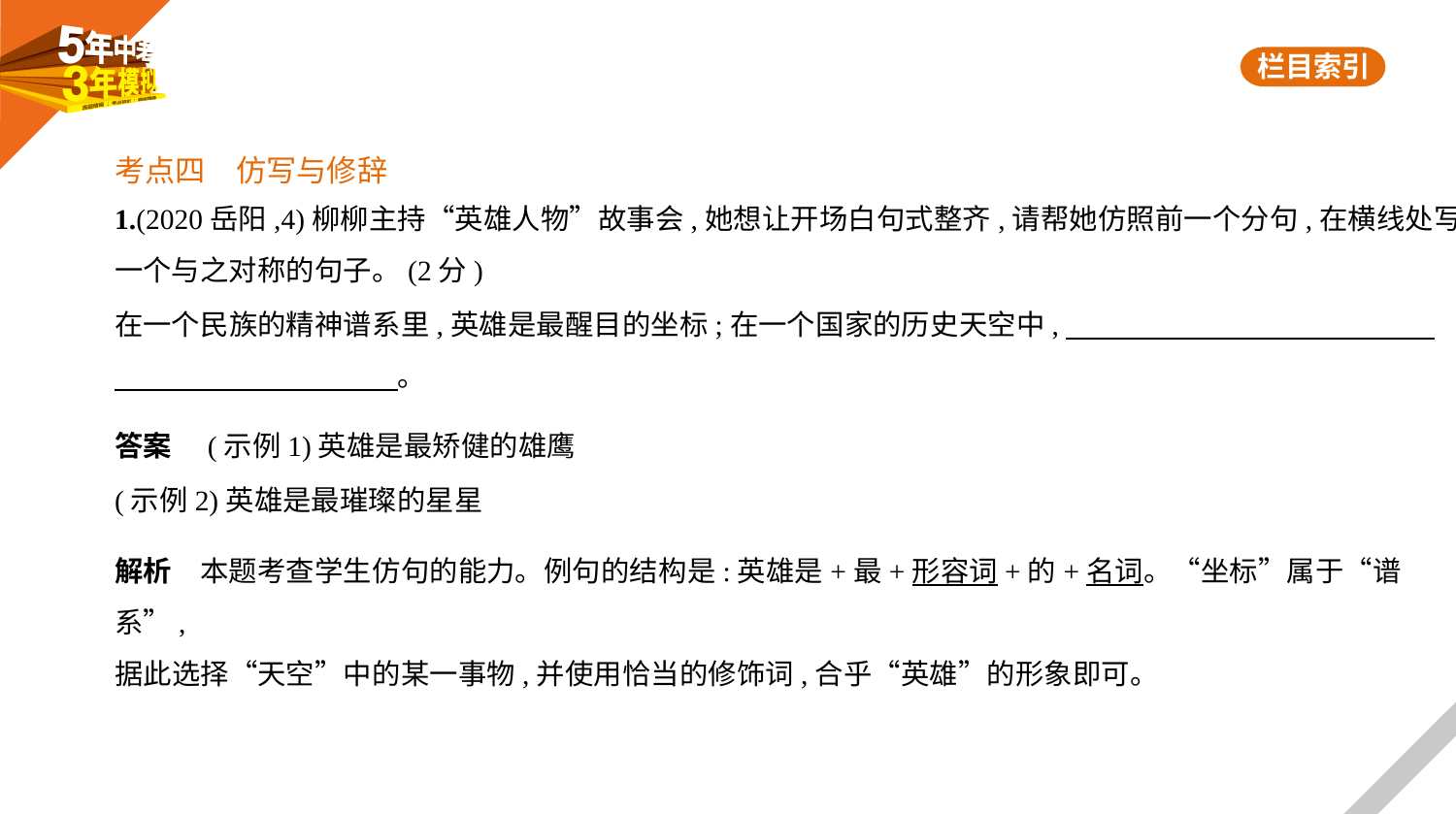

考点四　仿写与修辞
1.(2020岳阳,4)柳柳主持“英雄人物”故事会,她想让开场白句式整齐,请帮她仿照前一个分句,在横线处写
一个与之对称的句子。(2分)
在一个民族的精神谱系里,英雄是最醒目的坐标;在一个国家的历史天空中,　　　　　　　　　　　　    
　　　　　　　　　    。
答案　(示例1)英雄是最矫健的雄鹰
(示例2)英雄是最璀璨的星星
解析　本题考查学生仿句的能力。例句的结构是:英雄是+最+形容词+的+名词。“坐标”属于“谱系”,
据此选择“天空”中的某一事物,并使用恰当的修饰词,合乎“英雄”的形象即可。